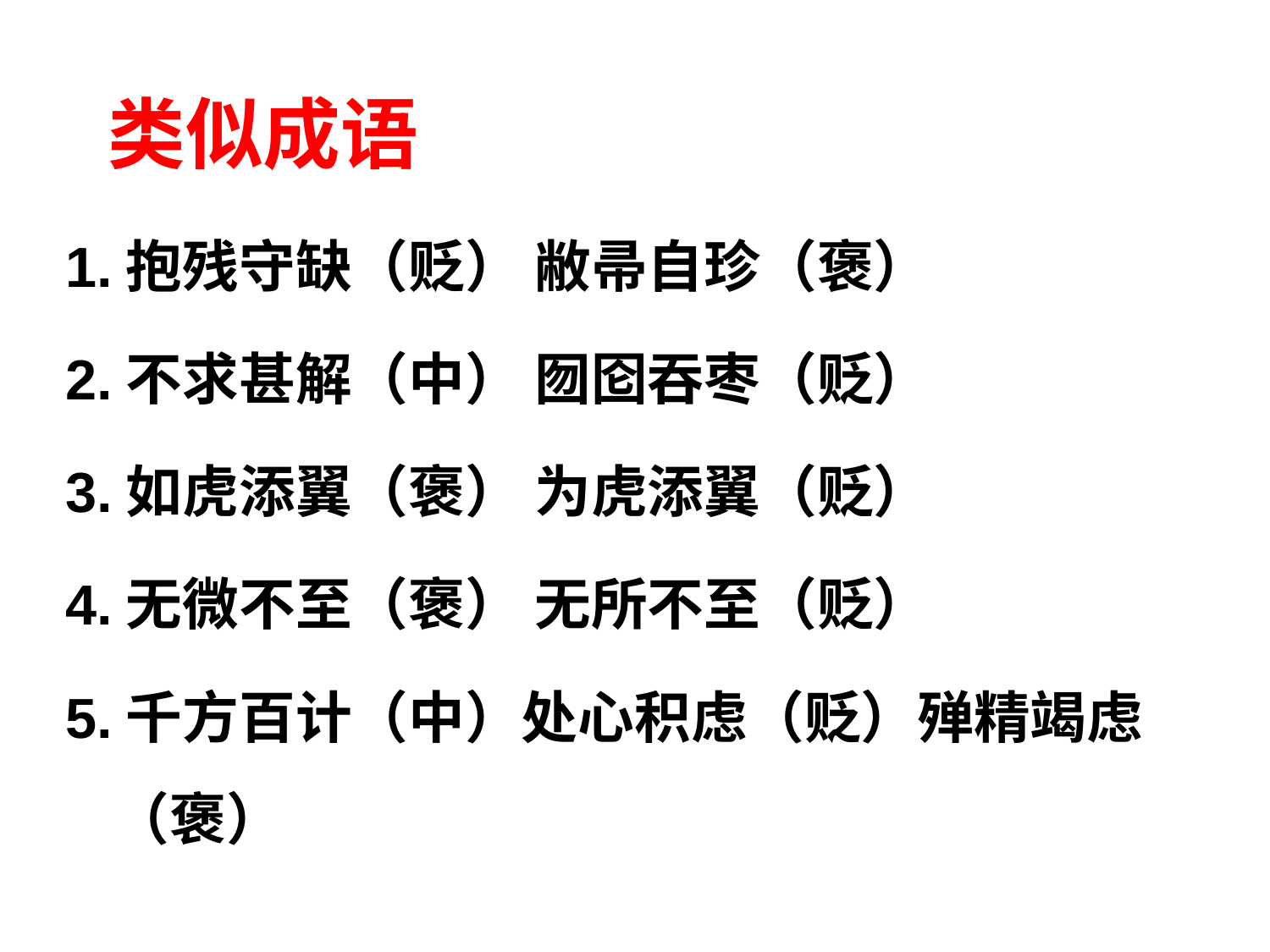

类似成语
# 1.抱残守缺（贬） 敝帚自珍（褒）
2.不求甚解（中） 囫囵吞枣（贬）
3.如虎添翼（褒） 为虎添翼（贬）
4.无微不至（褒） 无所不至（贬）
5.千方百计（中）处心积虑（贬）殚精竭虑（褒）